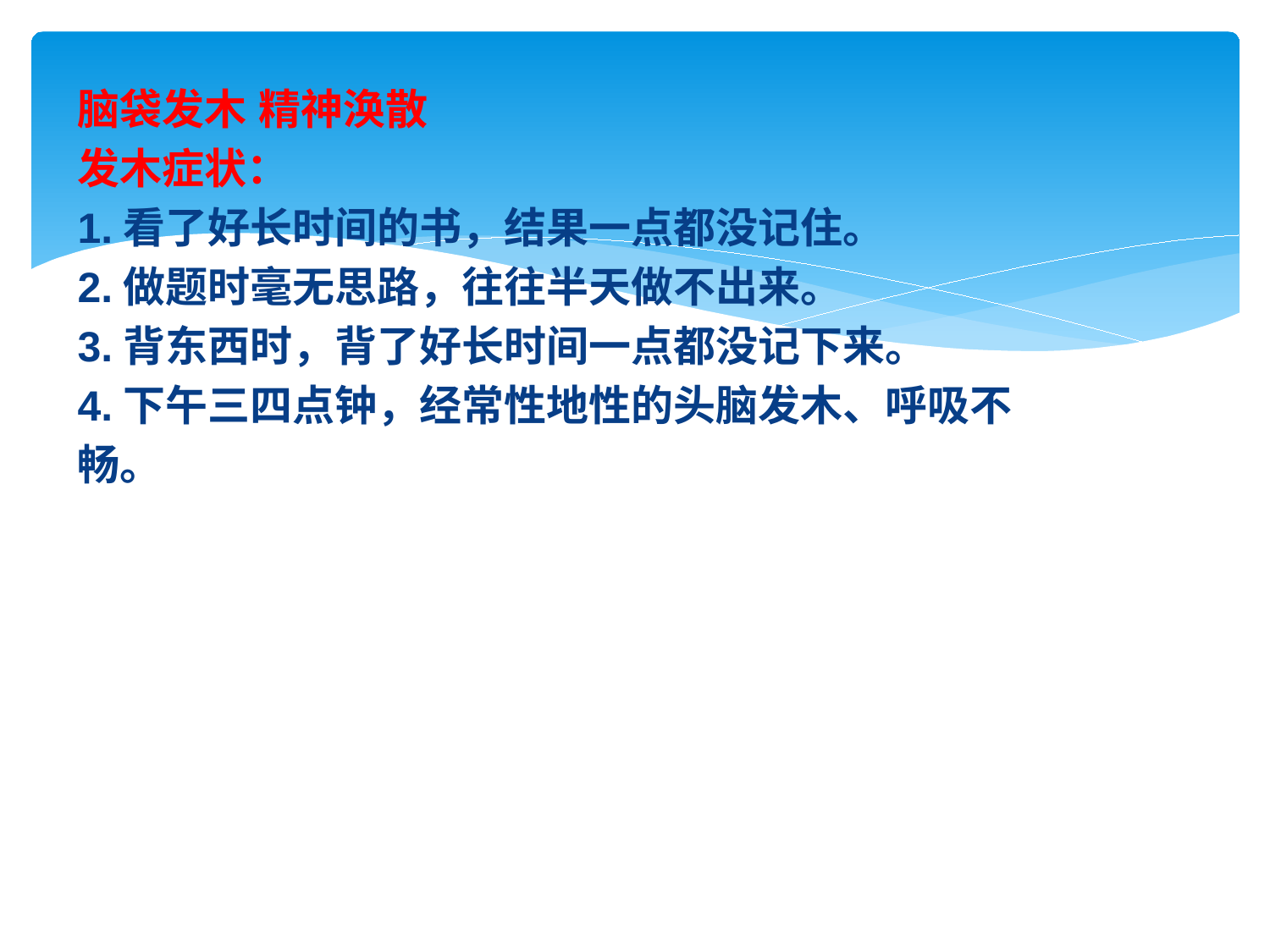

脑袋发木 精神涣散
发木症状：
1.看了好长时间的书，结果一点都没记住。
2.做题时毫无思路，往往半天做不出来。
3.背东西时，背了好长时间一点都没记下来。
4.下午三四点钟，经常性地性的头脑发木、呼吸不
畅。